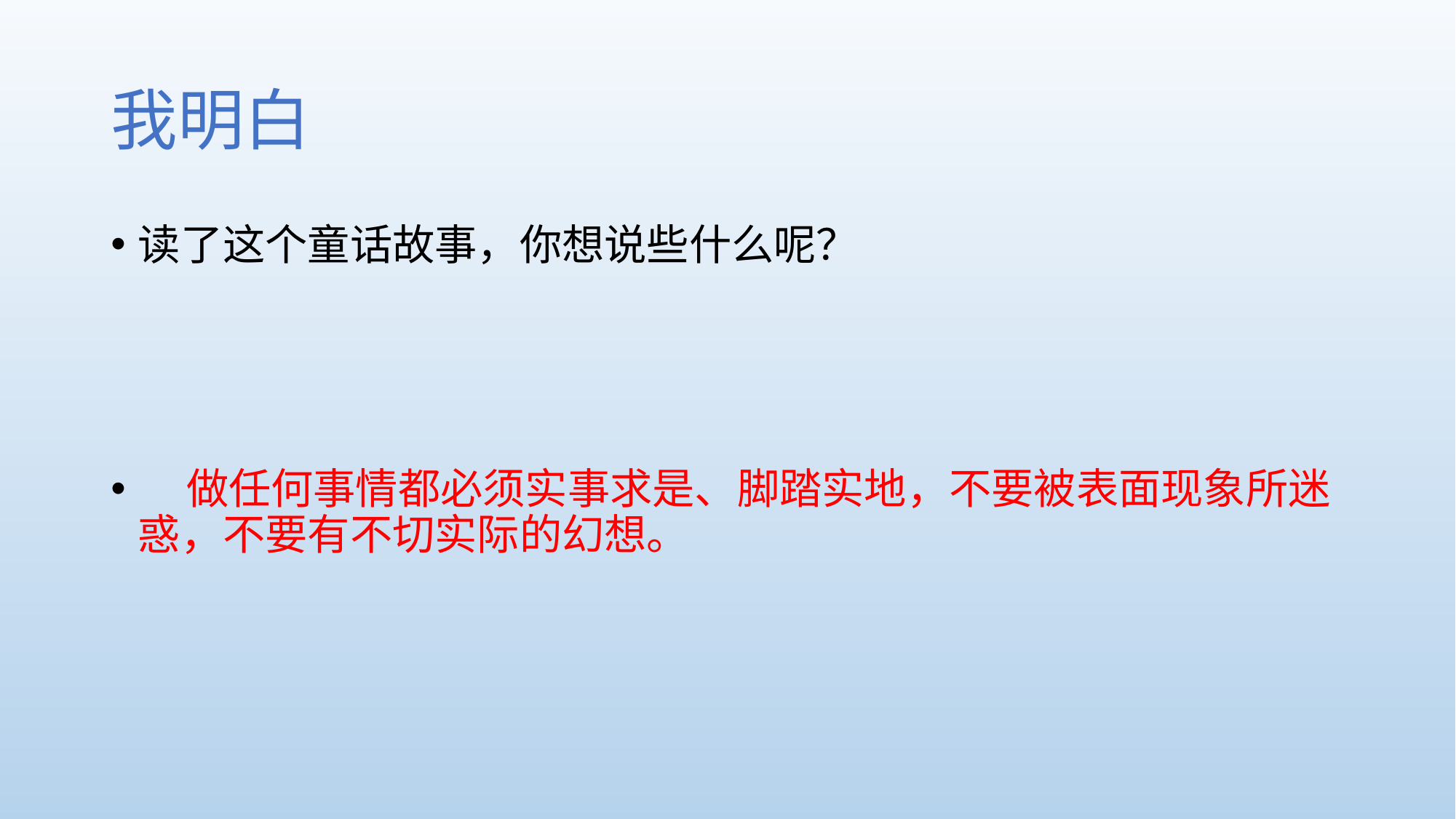

# 我明白
读了这个童话故事，你想说些什么呢？

    做任何事情都必须实事求是、脚踏实地，不要被表面现象所迷惑，不要有不切实际的幻想。